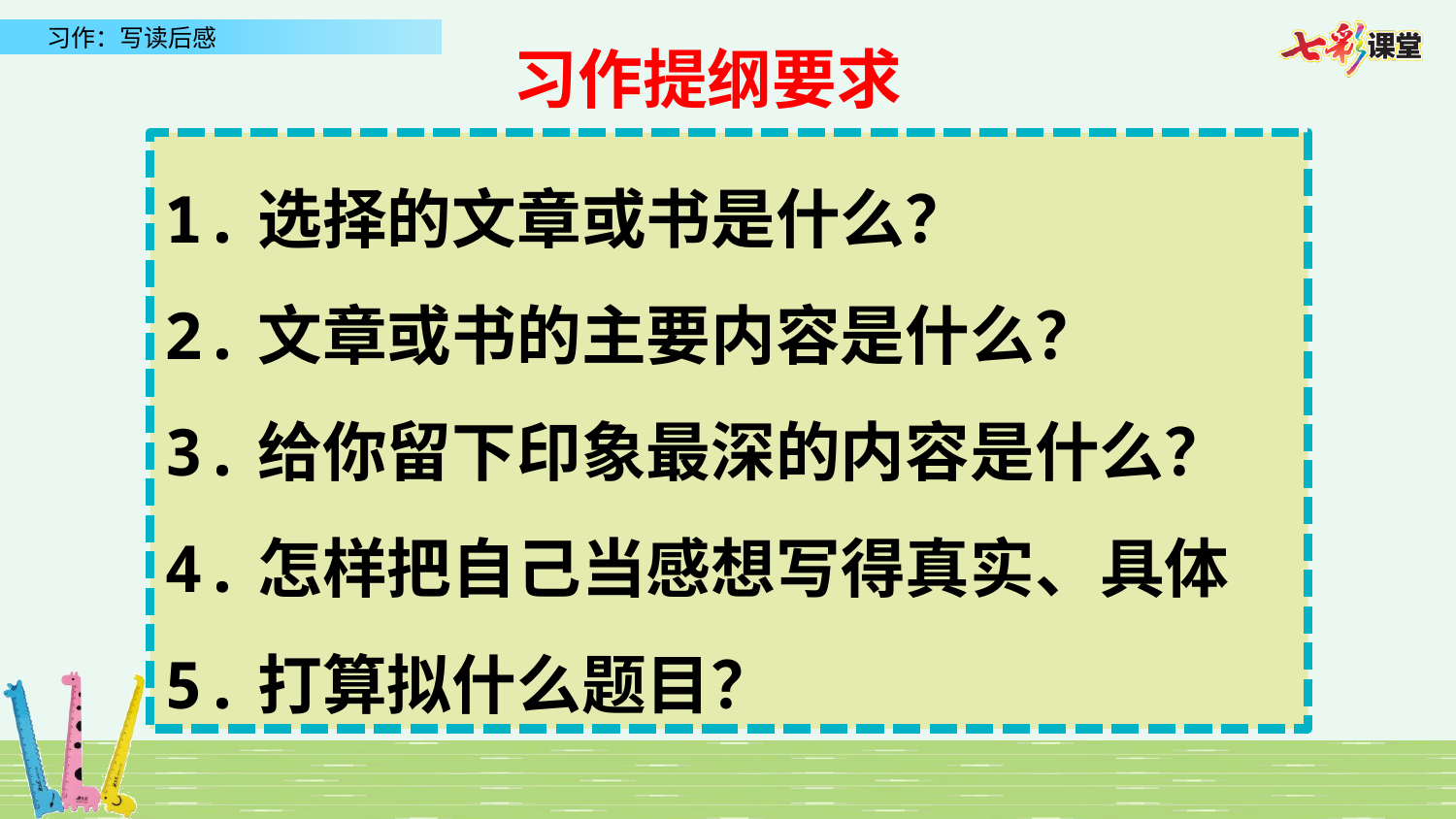

习作提纲要求
1.选择的文章或书是什么？
2.文章或书的主要内容是什么？
3.给你留下印象最深的内容是什么？
4.怎样把自己当感想写得真实、具体
5.打算拟什么题目？